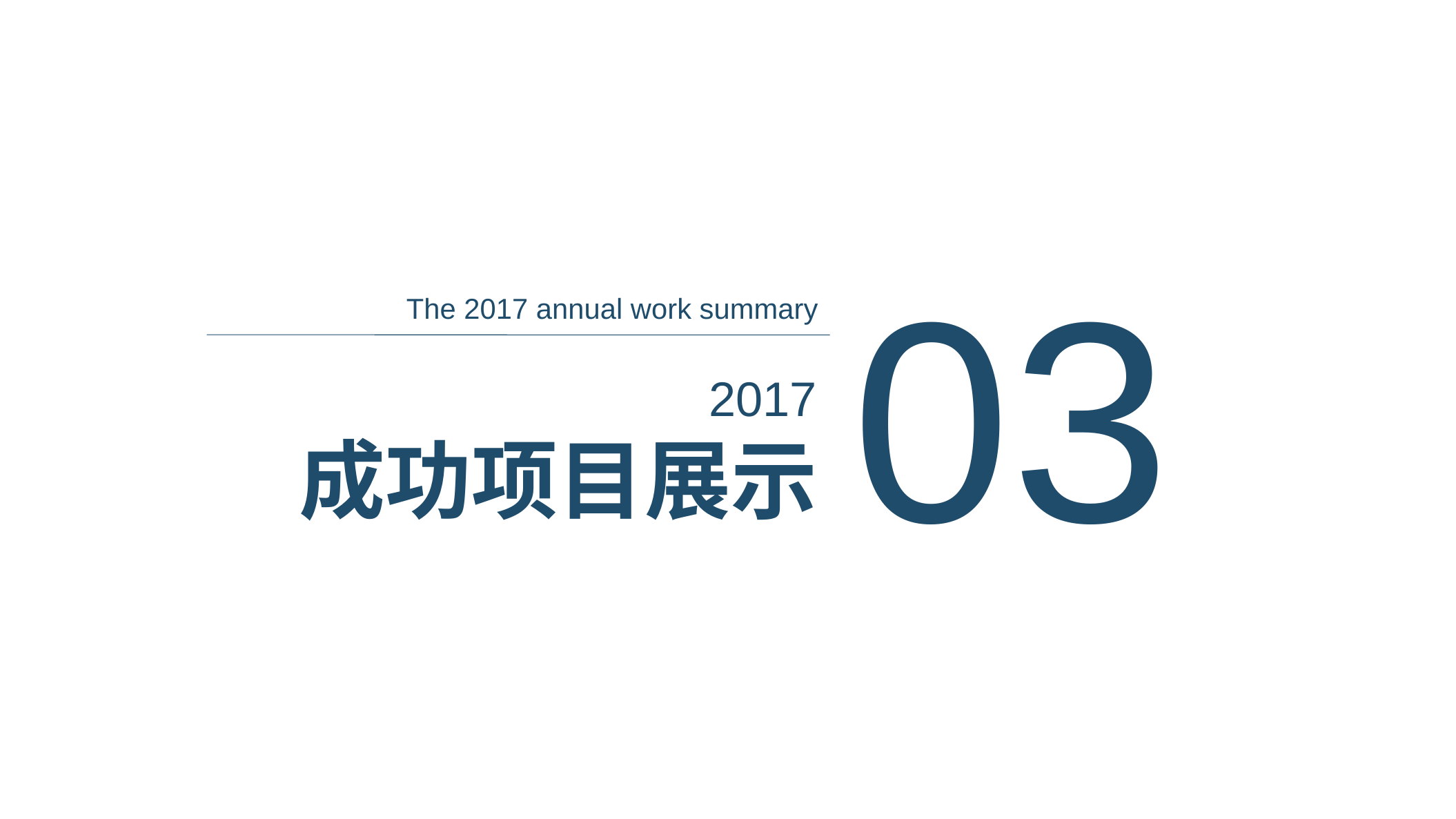

03
The 2017 annual work summary

2017
成功项目展示